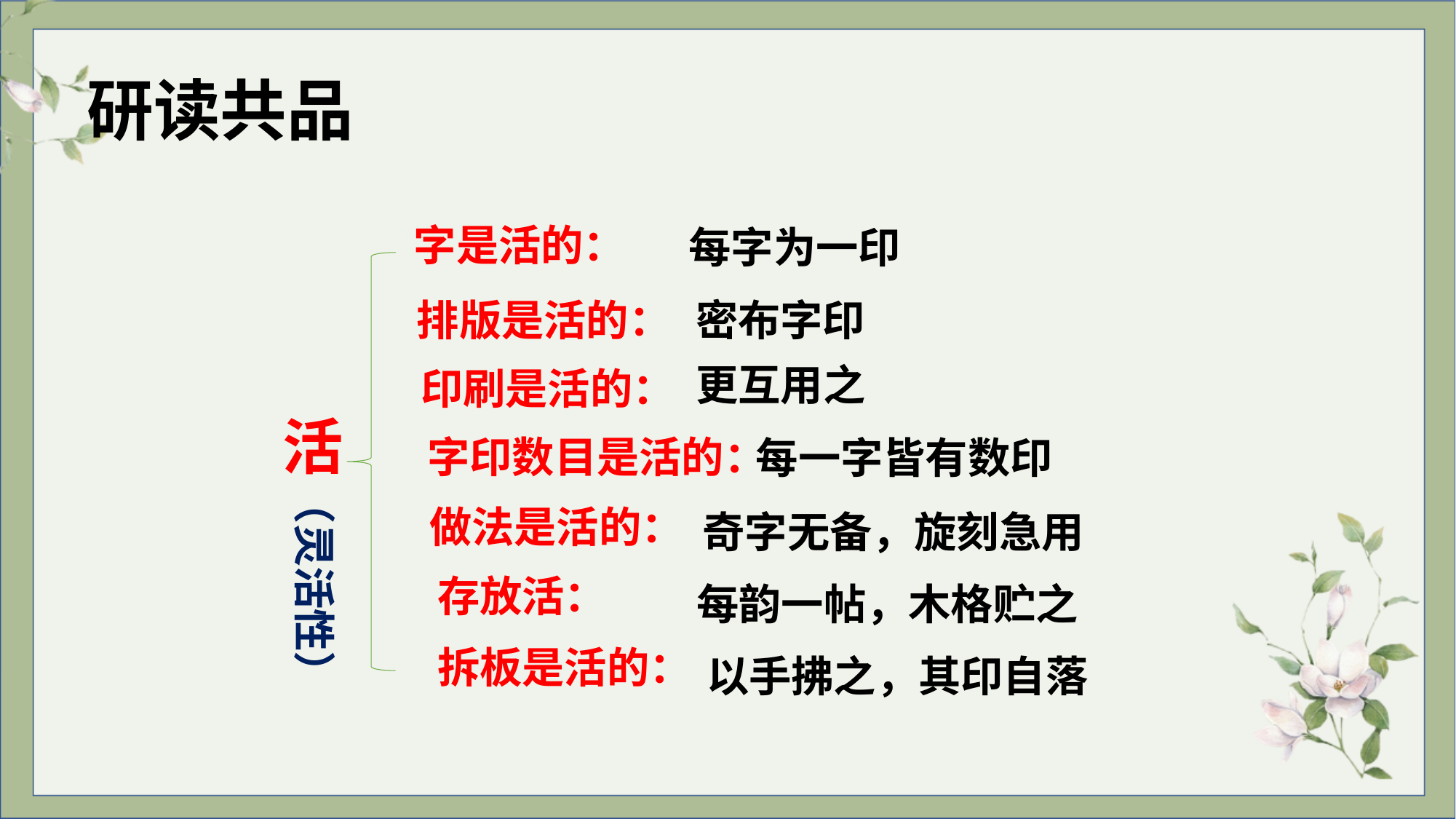

研读共品
字是活的：
每字为一印

排版是活的：
密布字印
更互用之
印刷是活的：
       活
字印数目是活的：
每一字皆有数印
（灵活性）
做法是活的：
奇字无备，旋刻急用

存放活：
每韵一帖，木格贮之
拆板是活的：
以手拂之，其印自落